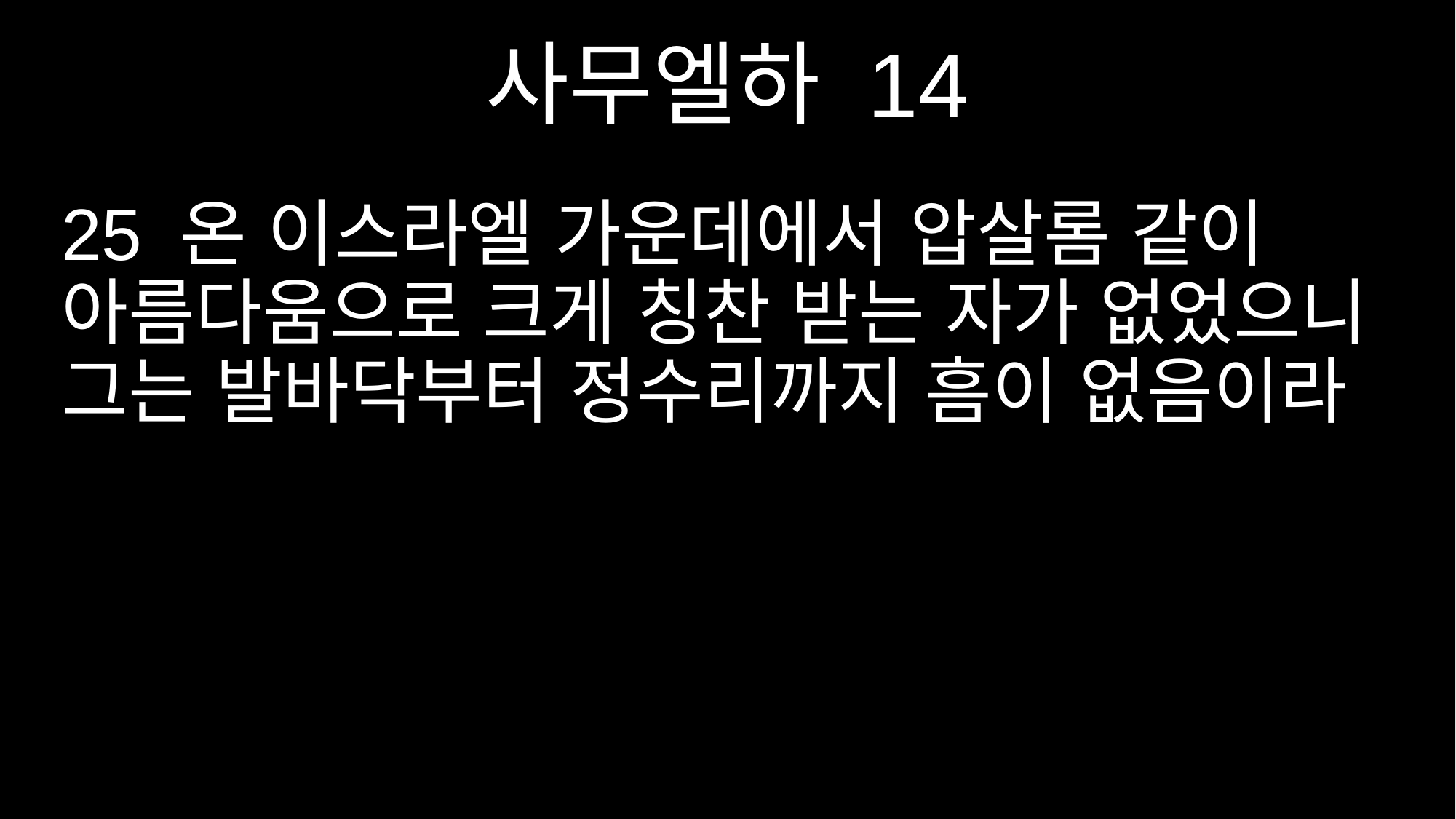

사무엘하 14
25 온 이스라엘 가운데에서 압살롬 같이 아름다움으로 크게 칭찬 받는 자가 없었으니 그는 발바닥부터 정수리까지 흠이 없음이라